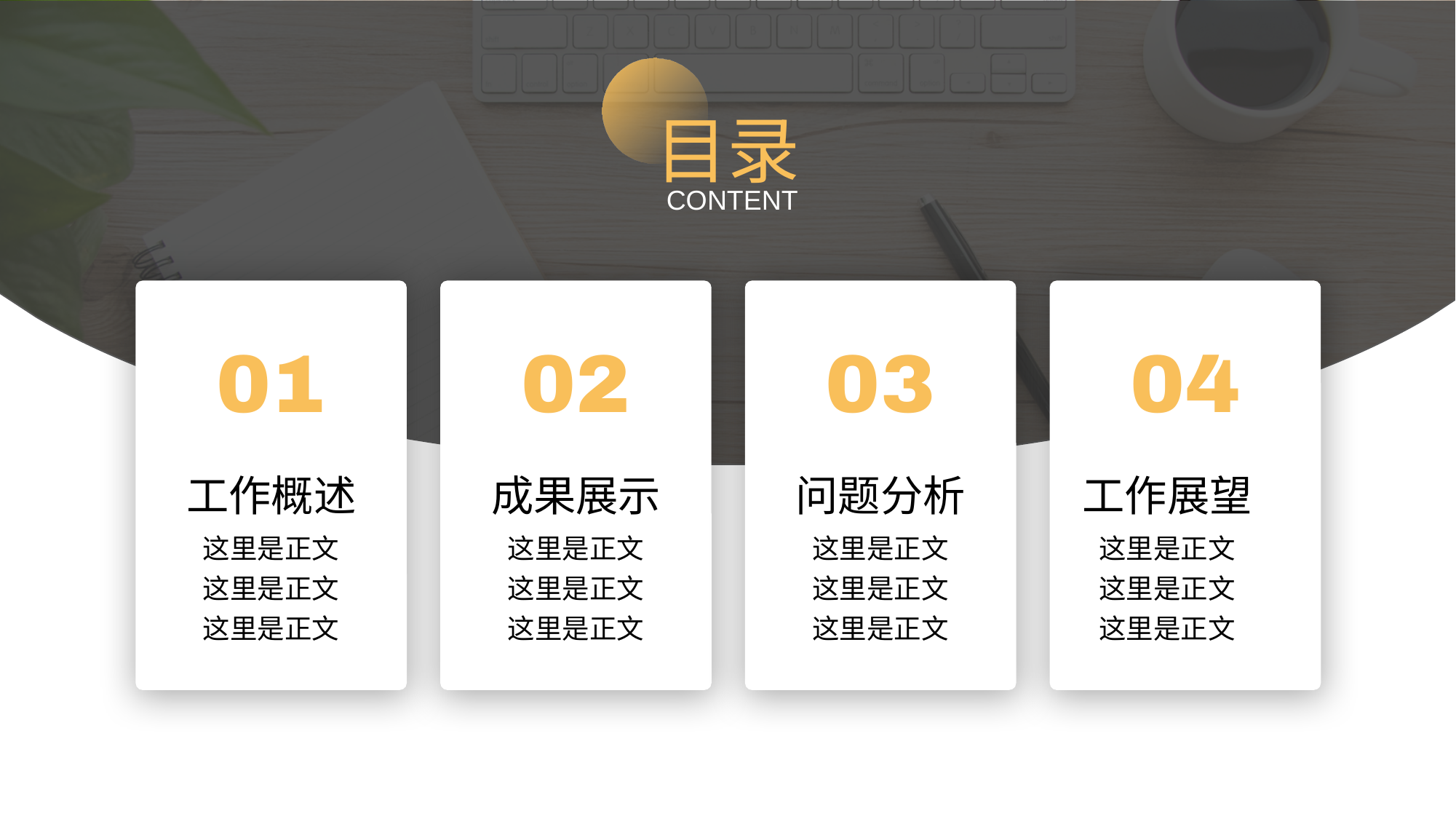

目录
CONTENT

01
02
03
04
工作概述
成果展示
问题分析
工作展望
这里是正文
这里是正文
这里是正文
这里是正文
这里是正文
这里是正文
这里是正文
这里是正文
这里是正文
这里是正文
这里是正文
这里是正文